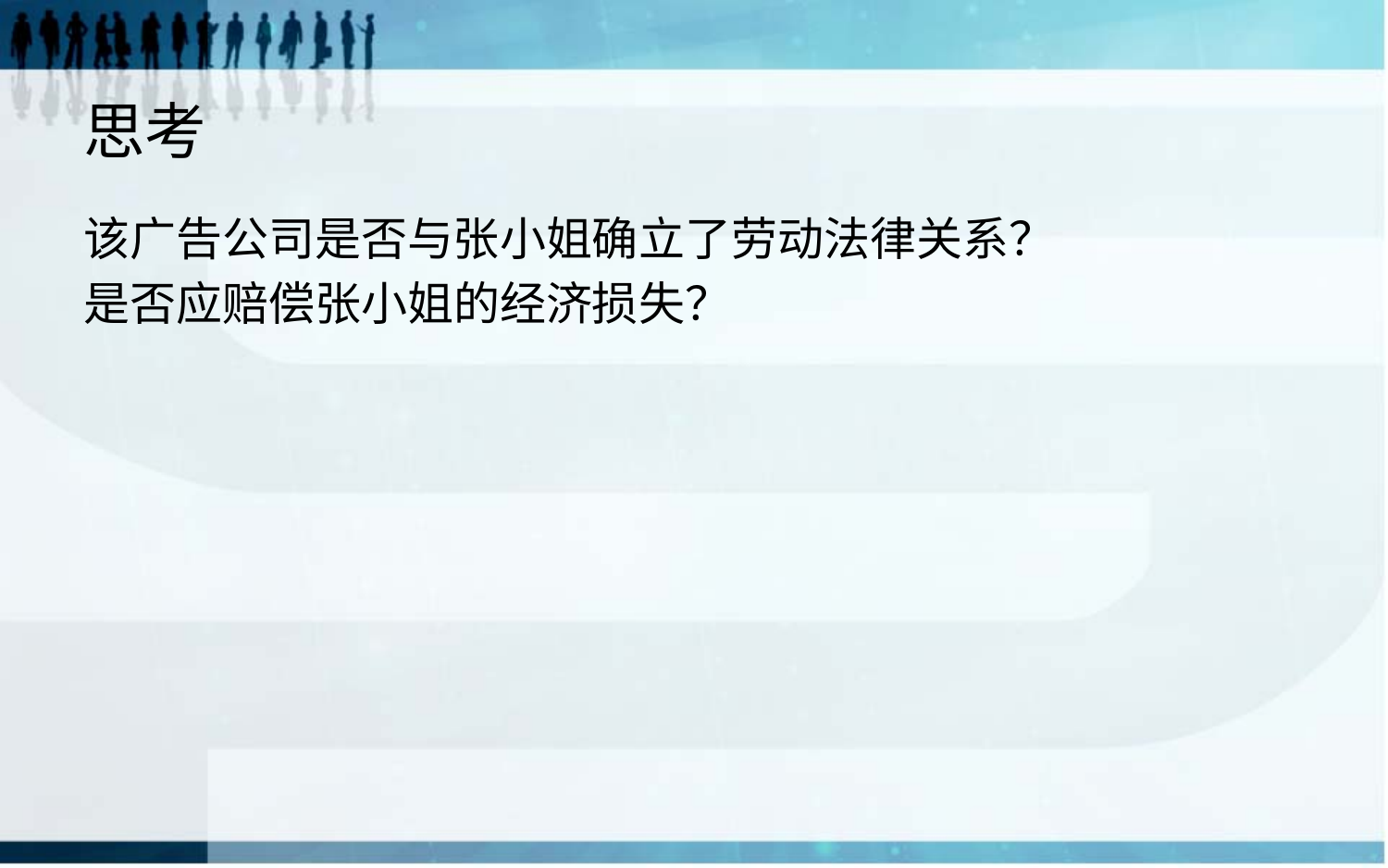

# 思考
该广告公司是否与张小姐确立了劳动法律关系？
是否应赔偿张小姐的经济损失？